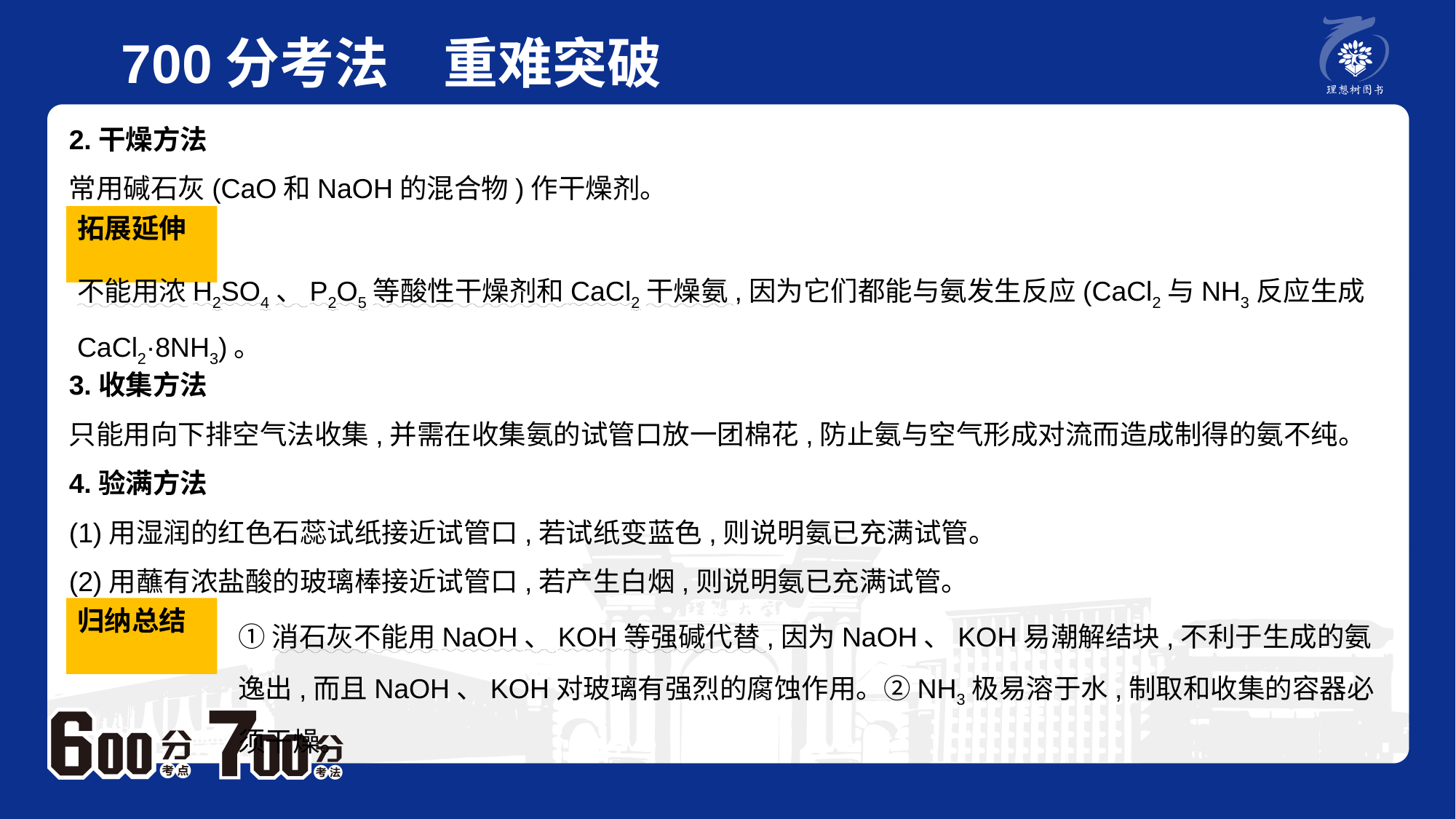

700分考法　重难突破
2.干燥方法
常用碱石灰(CaO和NaOH的混合物)作干燥剂。

3.收集方法
只能用向下排空气法收集,并需在收集氨的试管口放一团棉花,防止氨与空气形成对流而造成制得的氨不纯。
4.验满方法
(1)用湿润的红色石蕊试纸接近试管口,若试纸变蓝色,则说明氨已充满试管。
(2)用蘸有浓盐酸的玻璃棒接近试管口,若产生白烟,则说明氨已充满试管。
拓展延伸
不能用浓H2SO4、P2O5等酸性干燥剂和CaCl2干燥氨,因为它们都能与氨发生反应(CaCl2与NH3反应生成CaCl2·8NH3)。
归纳总结
①消石灰不能用NaOH、KOH等强碱代替,因为NaOH、KOH易潮解结块,不利于生成的氨逸出,而且NaOH、KOH对玻璃有强烈的腐蚀作用。②NH3极易溶于水,制取和收集的容器必须干燥。